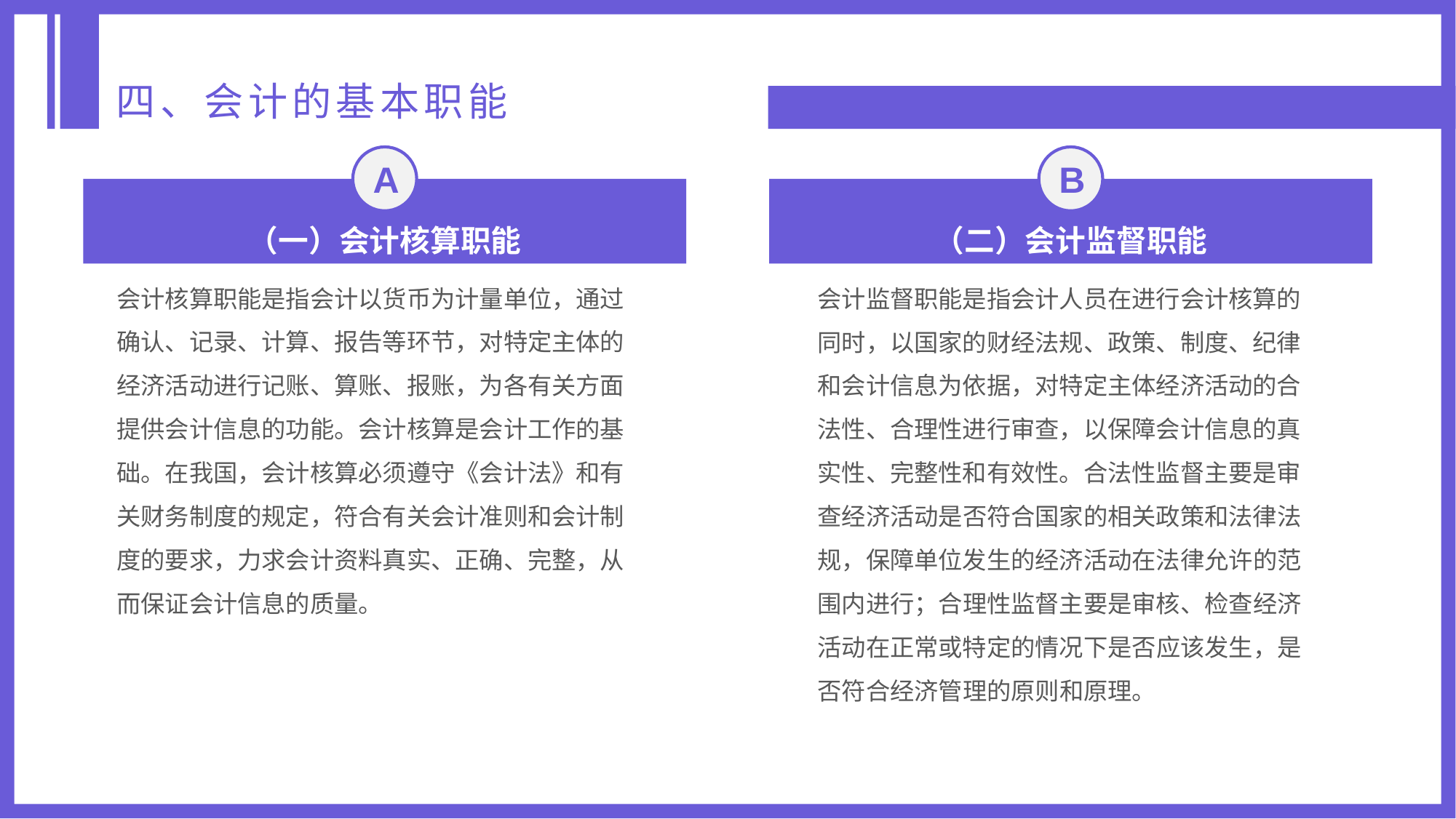

四、会计的基本职能
A
B
（一）会计核算职能
（二）会计监督职能
会计核算职能是指会计以货币为计量单位，通过确认、记录、计算、报告等环节，对特定主体的经济活动进行记账、算账、报账，为各有关方面提供会计信息的功能。会计核算是会计工作的基础。在我国，会计核算必须遵守《会计法》和有关财务制度的规定，符合有关会计准则和会计制度的要求，力求会计资料真实、正确、完整，从而保证会计信息的质量。
会计监督职能是指会计人员在进行会计核算的同时，以国家的财经法规、政策、制度、纪律和会计信息为依据，对特定主体经济活动的合法性、合理性进行审查，以保障会计信息的真实性、完整性和有效性。合法性监督主要是审查经济活动是否符合国家的相关政策和法律法规，保障单位发生的经济活动在法律允许的范围内进行；合理性监督主要是审核、检查经济活动在正常或特定的情况下是否应该发生，是否符合经济管理的原则和原理。